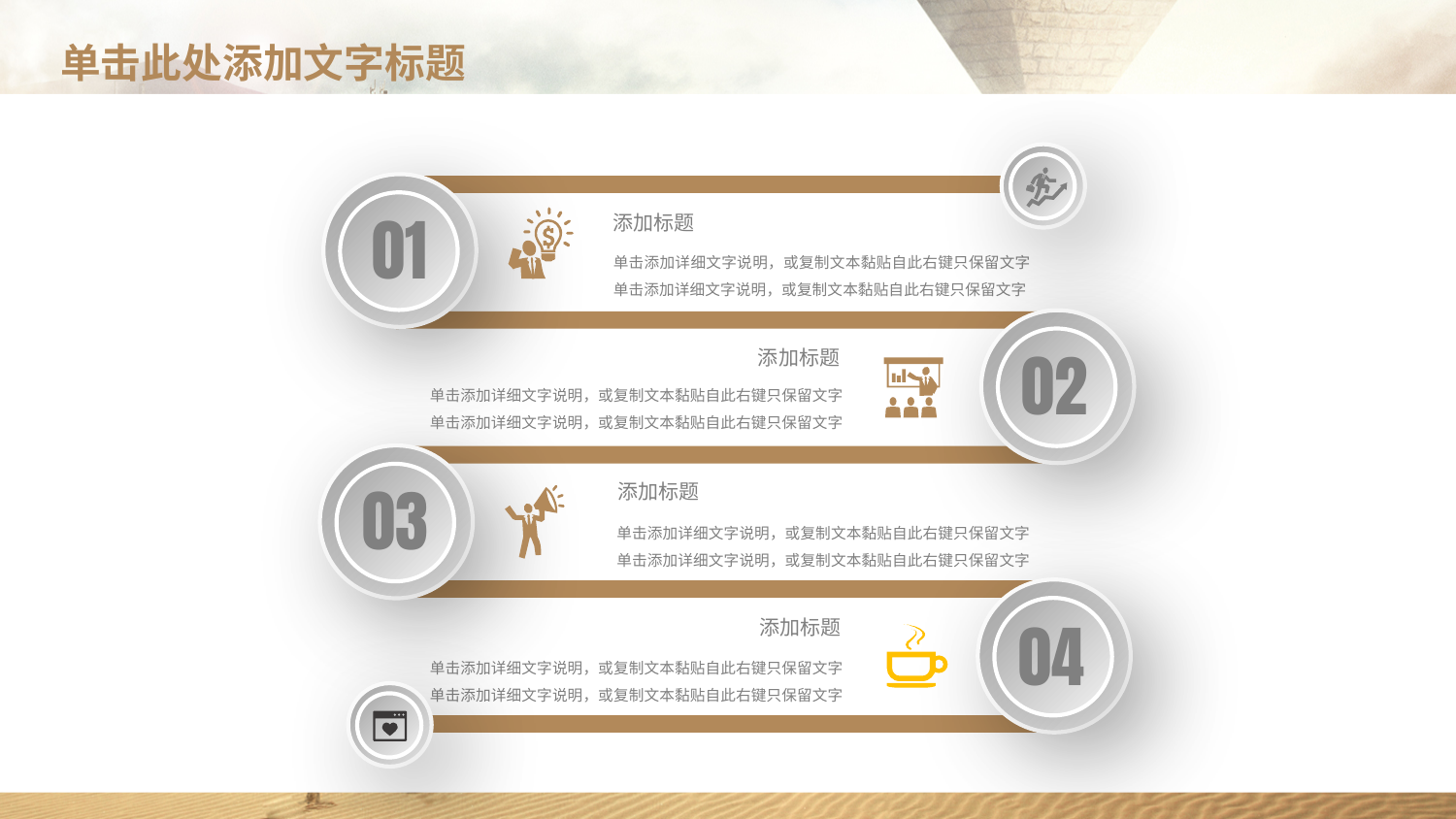

01

添加标题

单击添加详细文字说明，或复制文本黏贴自此右键只保留文字单击添加详细文字说明，或复制文本黏贴自此右键只保留文字

02

添加标题

单击添加详细文字说明，或复制文本黏贴自此右键只保留文字单击添加详细文字说明，或复制文本黏贴自此右键只保留文字

03

添加标题

单击添加详细文字说明，或复制文本黏贴自此右键只保留文字单击添加详细文字说明，或复制文本黏贴自此右键只保留文字

04

添加标题

单击添加详细文字说明，或复制文本黏贴自此右键只保留文字单击添加详细文字说明，或复制文本黏贴自此右键只保留文字